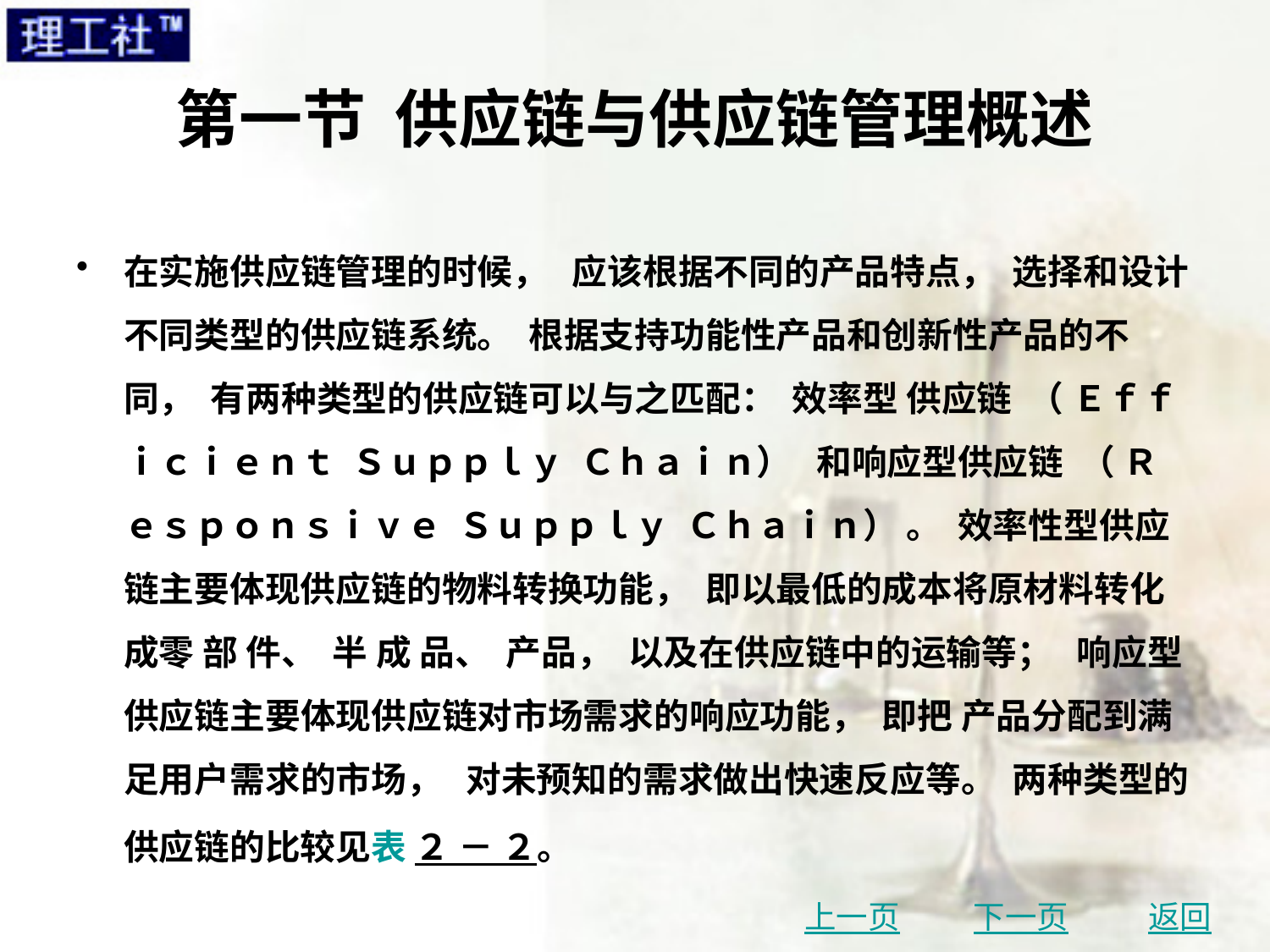

# 第一节  供应链与供应链管理概述
在实施供应链管理的时候，   应该根据不同的产品特点，  选择和设计不同类型的供应链系统。  根据支持功能性产品和创新性产品的不同，  有两种类型的供应链可以与之匹配：  效率型 供应链  （ Ｅｆｆｉｃｉｅｎｔ  Ｓｕｐｐｌｙ  Ｃｈａｉｎ）   和响应型供应链  （ Ｒｅｓｐｏｎｓｉｖｅ  Ｓｕｐｐｌｙ  Ｃｈａｉｎ） 。  效率性型供应 链主要体现供应链的物料转换功能，  即以最低的成本将原材料转化成零 部 件、  半 成 品、  产品，  以及在供应链中的运输等；   响应型供应链主要体现供应链对市场需求的响应功能，  即把 产品分配到满足用户需求的市场，   对未预知的需求做出快速反应等。  两种类型的供应链的比较见表 ２ － ２。

上一页
下一页
返回